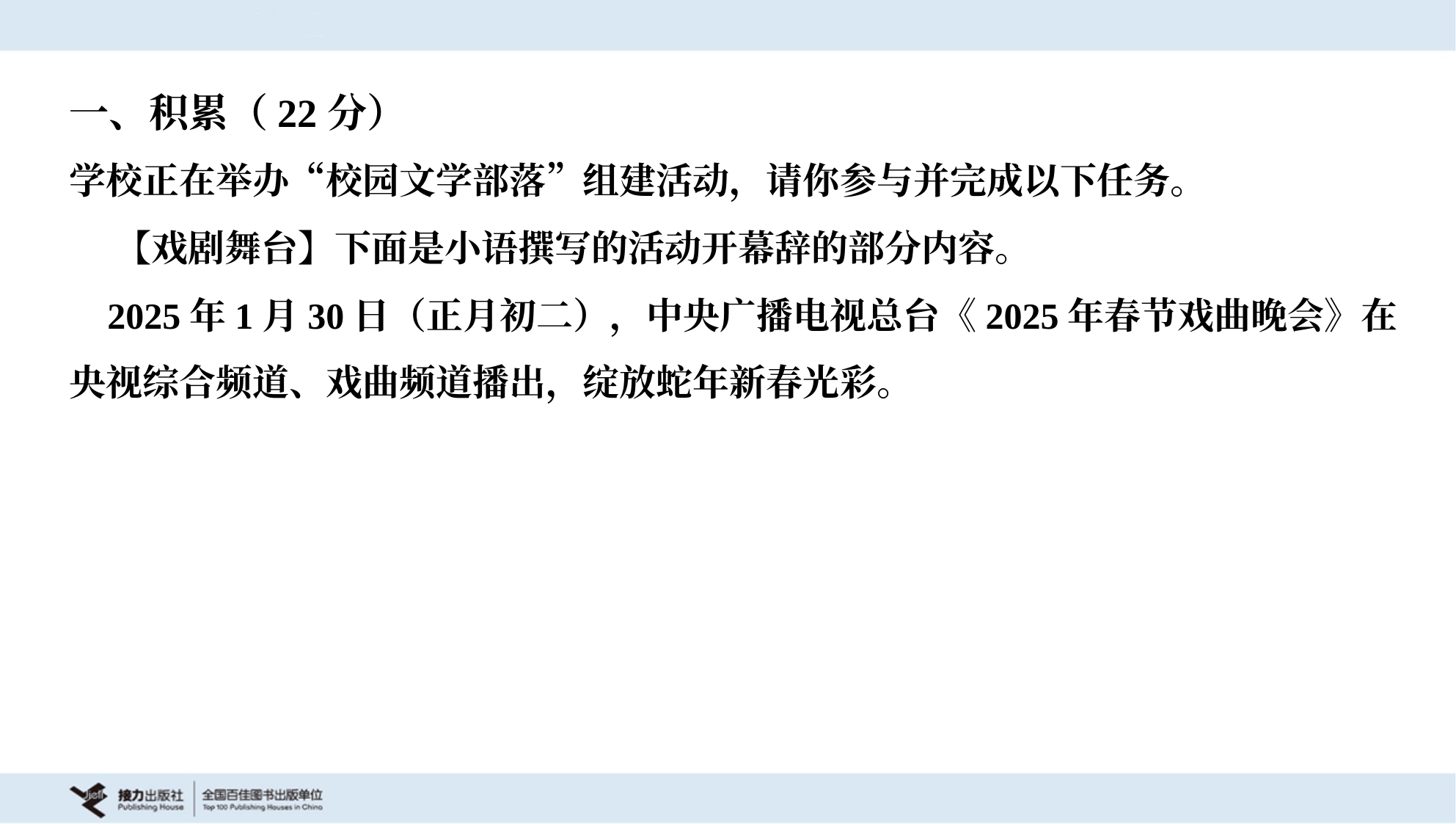

一、积累（22分）
学校正在举办“校园文学部落”组建活动，请你参与并完成以下任务。
    【戏剧舞台】下面是小语撰写的活动开幕辞的部分内容。
    2025年1月30日（正月初二），中央广播电视总台《2025年春节戏曲晚会》在
央视综合频道、戏曲频道播出，绽放蛇年新春光彩。